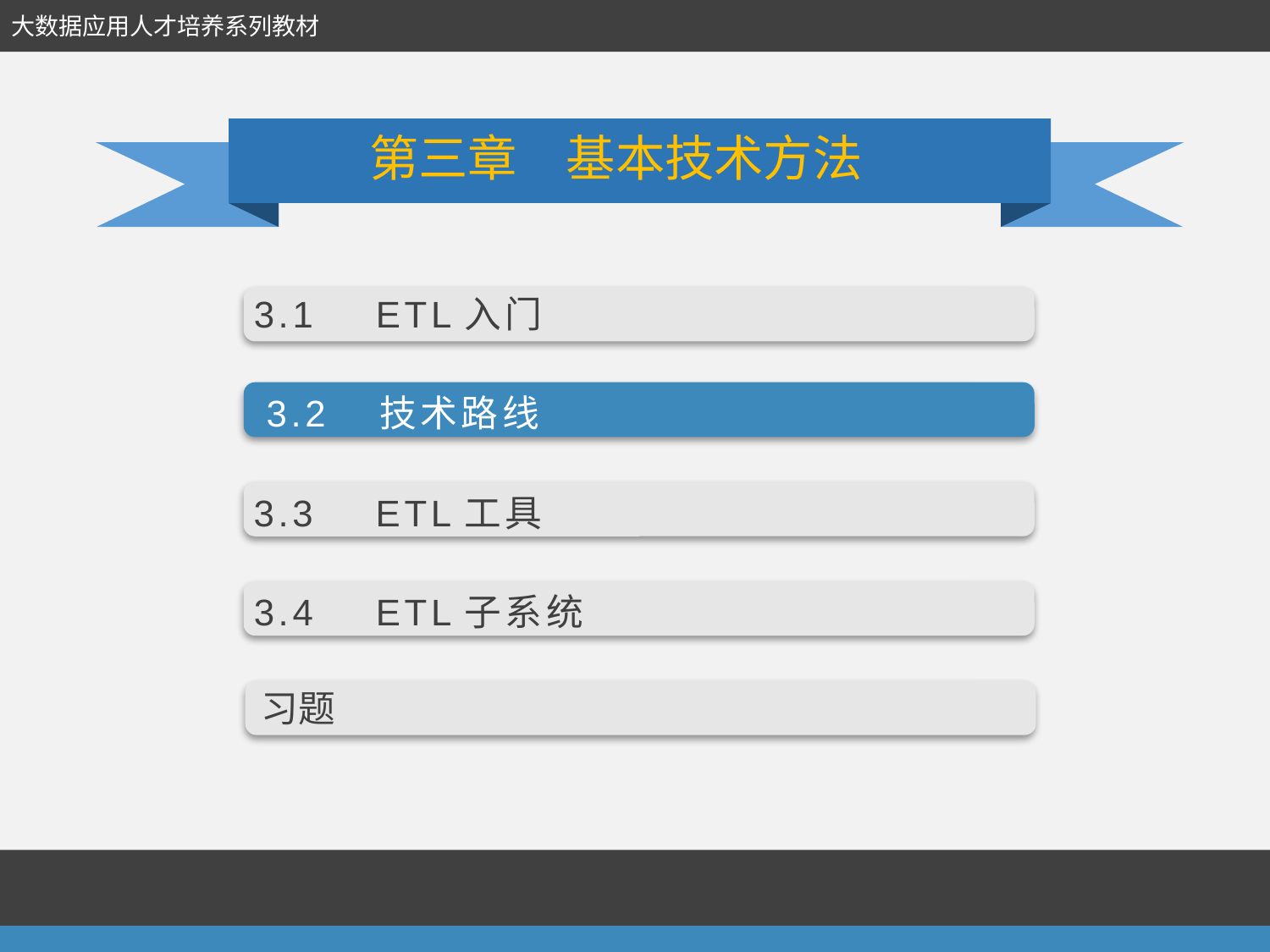

大数据应用人才培养系列教材

第三章　基本技术方法
3.1　ETL入门

3.2　技术路线

3.3　ETL工具

3.4　ETL子系统
习题